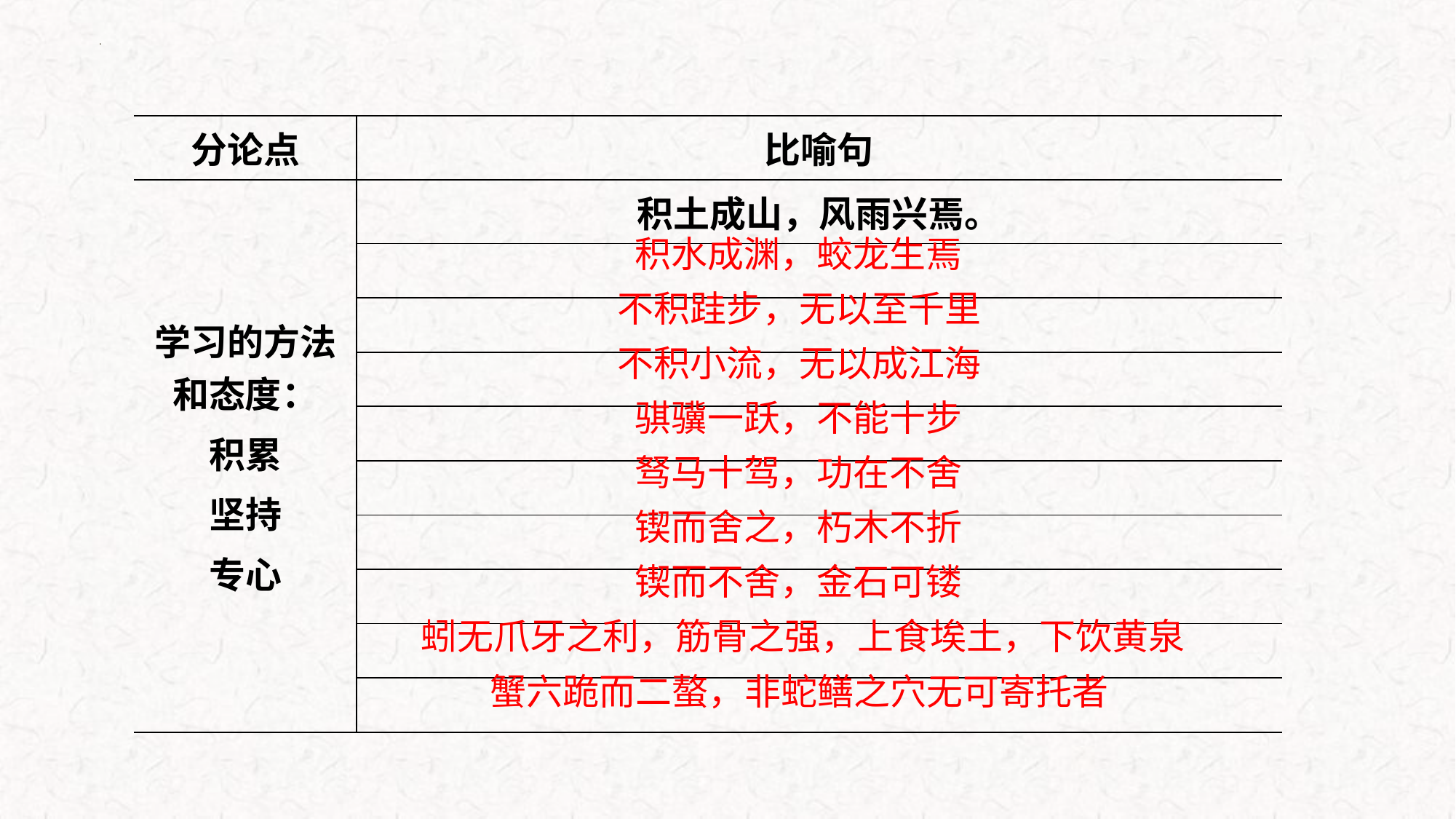

| 分论点 | 比喻句 |
| --- | --- |
| 学习的方法和态度： 积累 坚持 专心 | 积土成山，风雨兴焉。 |
|  |  |
|  |  |
|  |  |
|  |  |
|  |  |
|  |  |
|  |  |
|  |  |
|  |  |
积水成渊，蛟龙生焉
不积跬步，无以至千里
不积小流，无以成江海
骐骥一跃，不能十步
驽马十驾，功在不舍
锲而舍之，朽木不折
锲而不舍，金石可镂
蚓无爪牙之利，筋骨之强，上食埃土，下饮黄泉
蟹六跪而二螯，非蛇鳝之穴无可寄托者